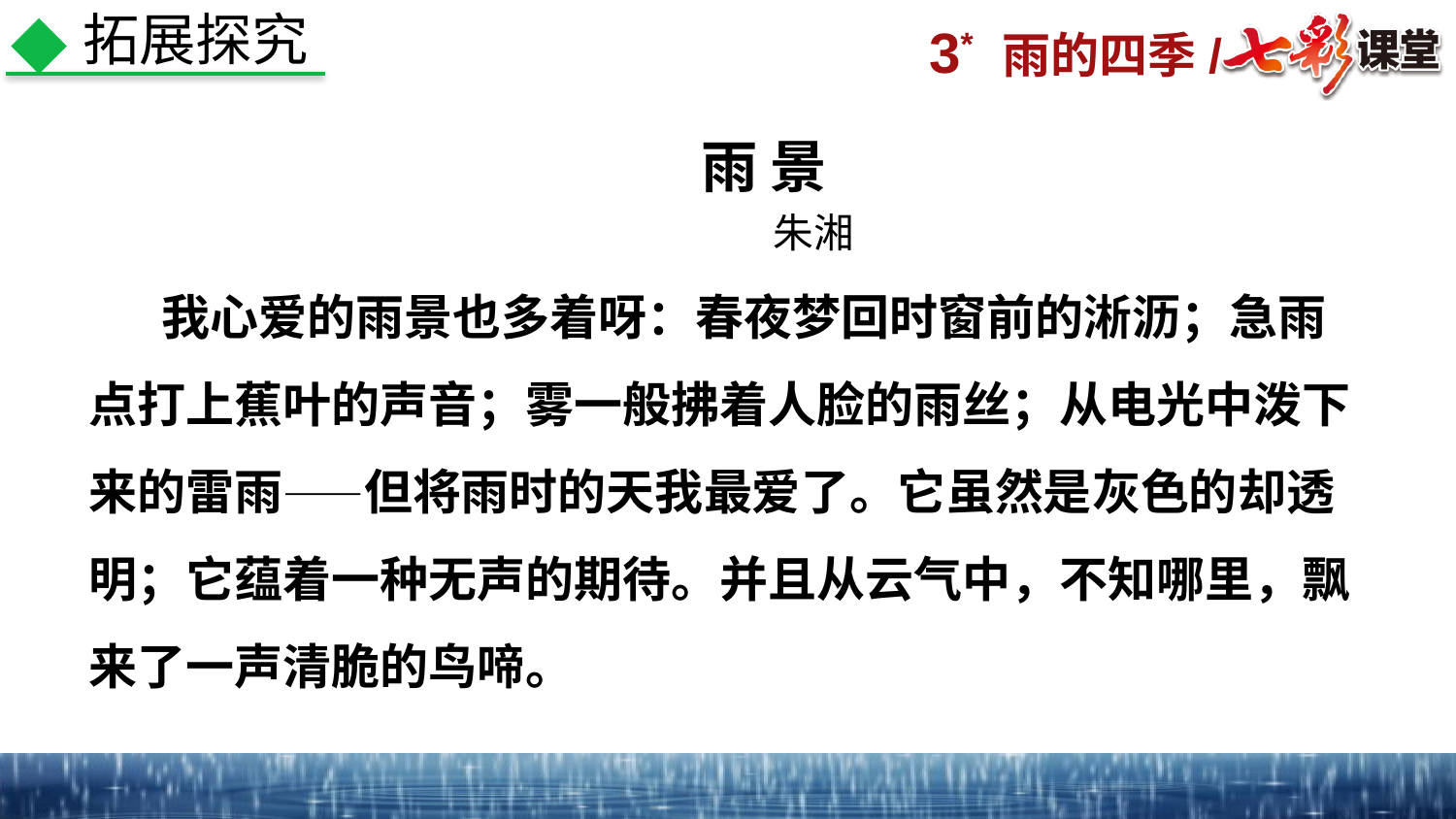

拓展探究

雨 景
        朱湘
我心爱的雨景也多着呀：春夜梦回时窗前的淅沥；急雨点打上蕉叶的声音；雾一般拂着人脸的雨丝；从电光中泼下来的雷雨——但将雨时的天我最爱了。它虽然是灰色的却透明；它蕴着一种无声的期待。并且从云气中，不知哪里，飘来了一声清脆的鸟啼。